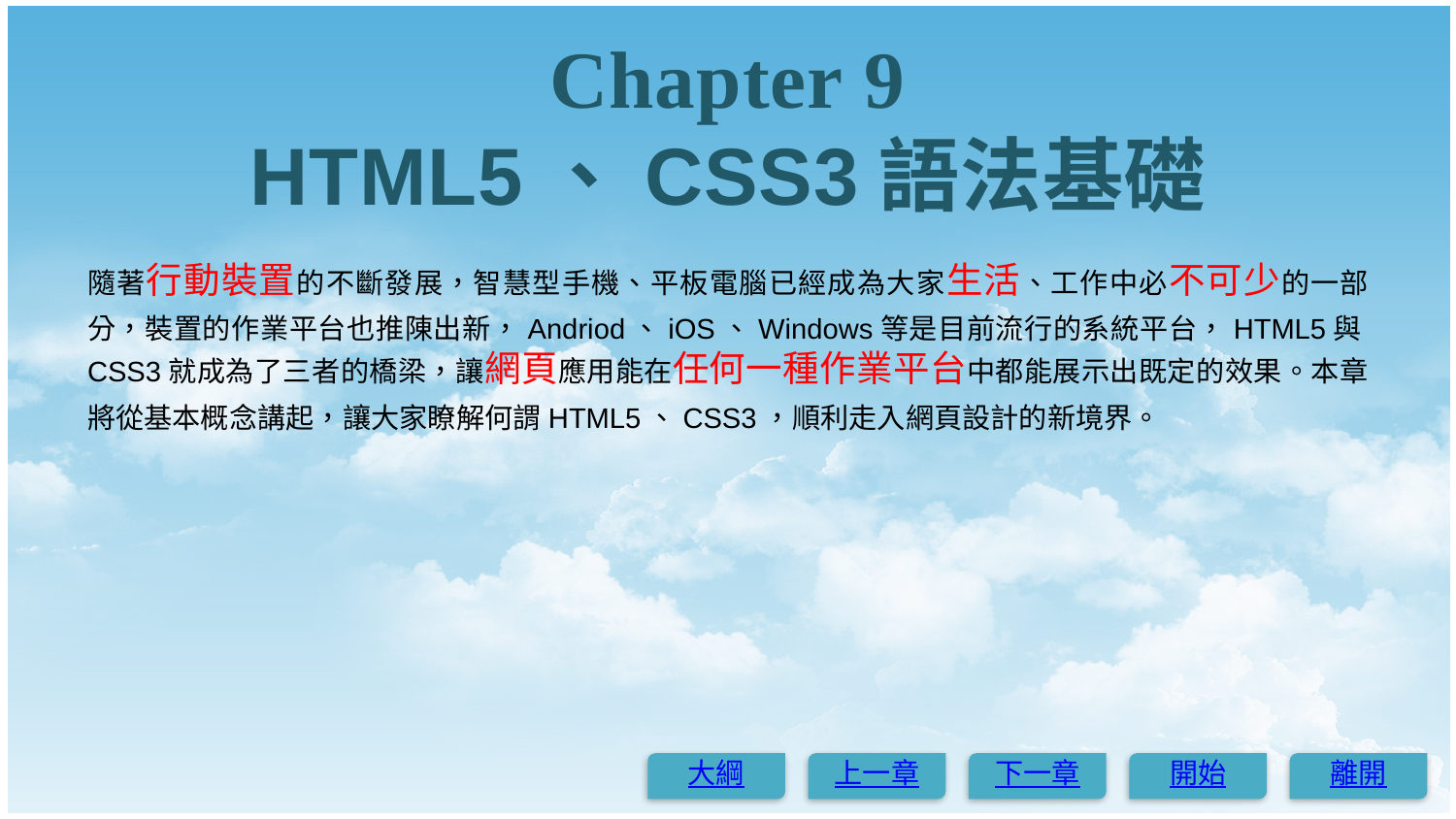

# Chapter 9 HTML5、CSS3語法基礎
隨著行動裝置的不斷發展，智慧型手機、平板電腦已經成為大家生活、工作中必不可少的一部分，裝置的作業平台也推陳出新，Andriod、iOS、Windows等是目前流行的系統平台，HTML5與CSS3就成為了三者的橋梁，讓網頁應用能在任何一種作業平台中都能展示出既定的效果。本章將從基本概念講起，讓大家瞭解何謂HTML5、CSS3，順利走入網頁設計的新境界。
大綱
上一章
下一章
開始
離開